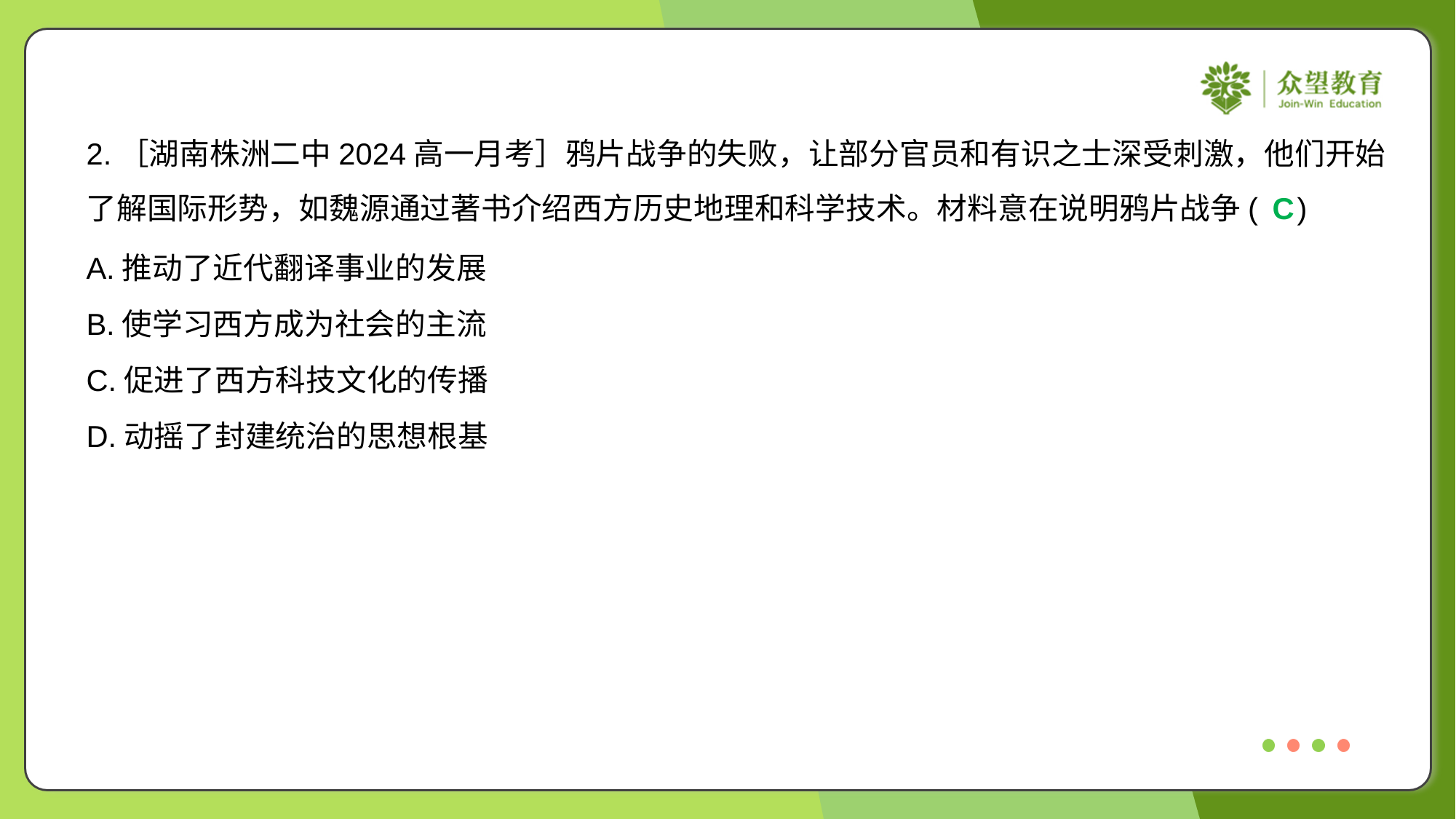

2.［湖南株洲二中2024高一月考］鸦片战争的失败，让部分官员和有识之士深受刺激，他们开始
了解国际形势，如魏源通过著书介绍西方历史地理和科学技术。材料意在说明鸦片战争(     )
C
A.推动了近代翻译事业的发展
B.使学习西方成为社会的主流
C.促进了西方科技文化的传播
D.动摇了封建统治的思想根基